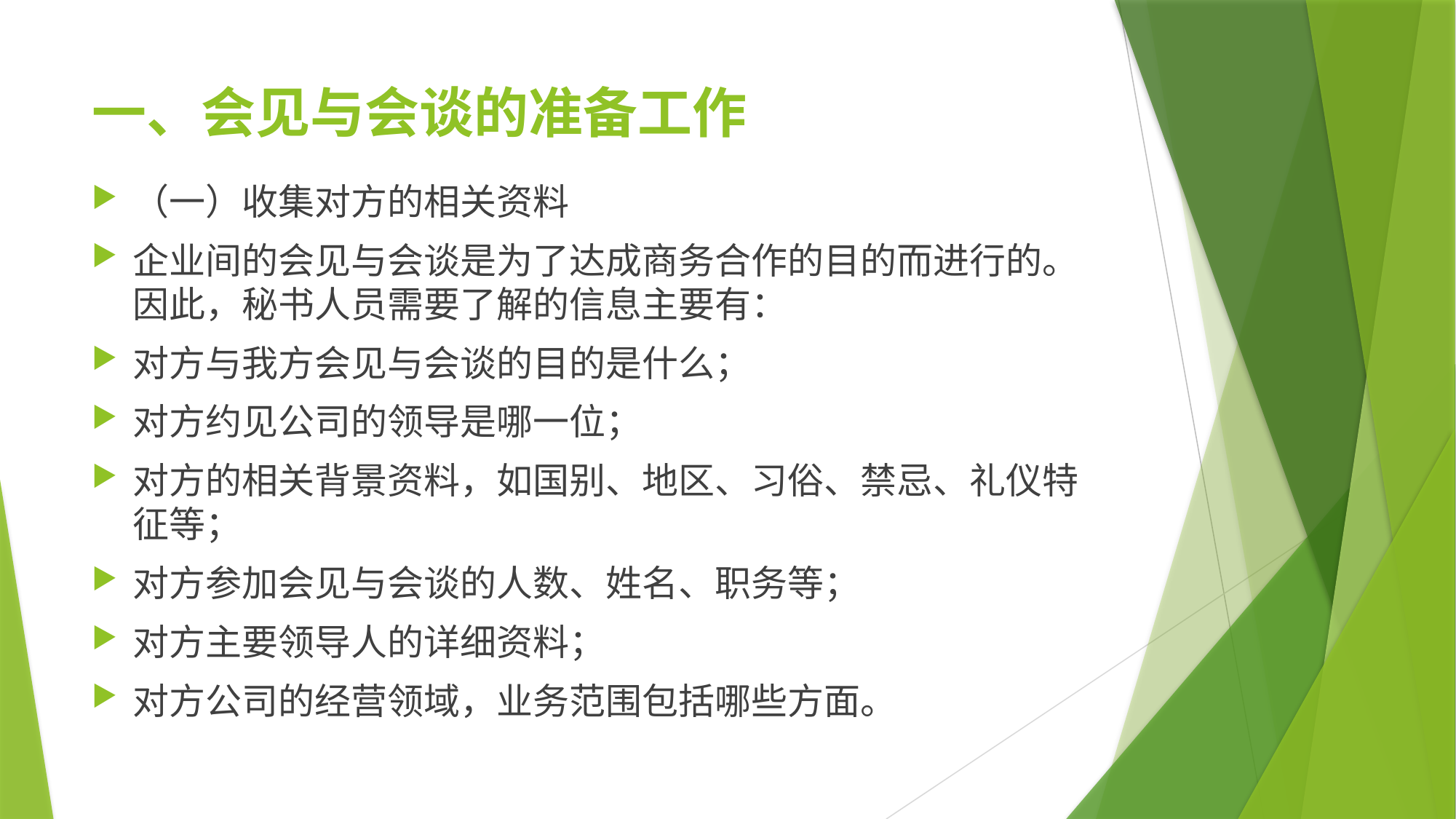

# 一、会见与会谈的准备工作
（一）收集对方的相关资料
企业间的会见与会谈是为了达成商务合作的目的而进行的。因此，秘书人员需要了解的信息主要有：
对方与我方会见与会谈的目的是什么；
对方约见公司的领导是哪一位；
对方的相关背景资料，如国别、地区、习俗、禁忌、礼仪特征等；
对方参加会见与会谈的人数、姓名、职务等；
对方主要领导人的详细资料；
对方公司的经营领域，业务范围包括哪些方面。